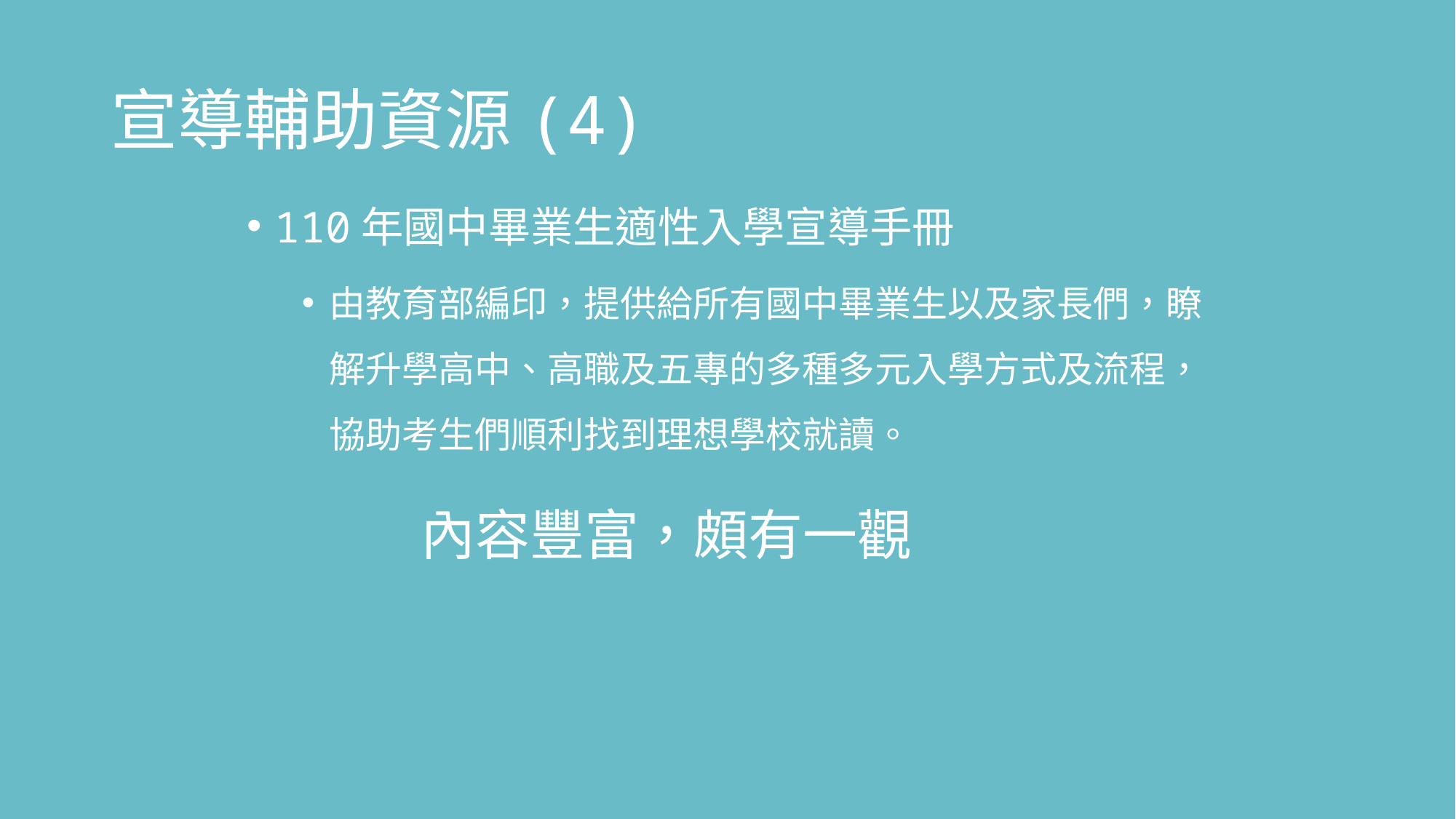

# 宣導輔助資源(4)
110年國中畢業生適性入學宣導手冊
由教育部編印，提供給所有國中畢業生以及家長們，瞭解升學高中、高職及五專的多種多元入學方式及流程，協助考生們順利找到理想學校就讀。
內容豐富，頗有一觀